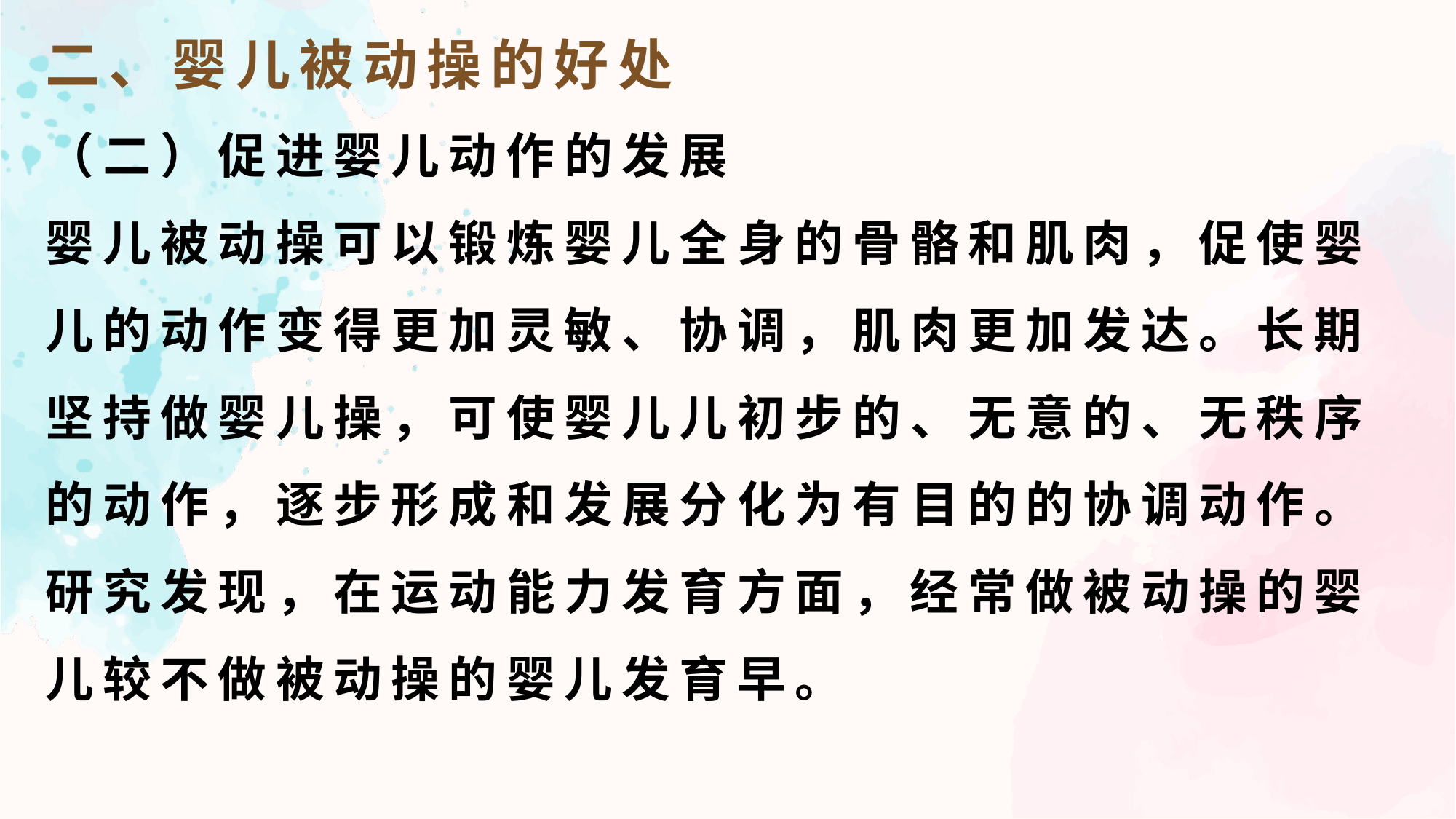

二、婴儿被动操的好处
（二）促进婴儿动作的发展
婴儿被动操可以锻炼婴儿全身的骨骼和肌肉，促使婴儿的动作变得更加灵敏、协调，肌肉更加发达。长期坚持做婴儿操，可使婴儿儿初步的、无意的、无秩序的动作，逐步形成和发展分化为有目的的协调动作。研究发现，在运动能力发育方面，经常做被动操的婴儿较不做被动操的婴儿发育早。